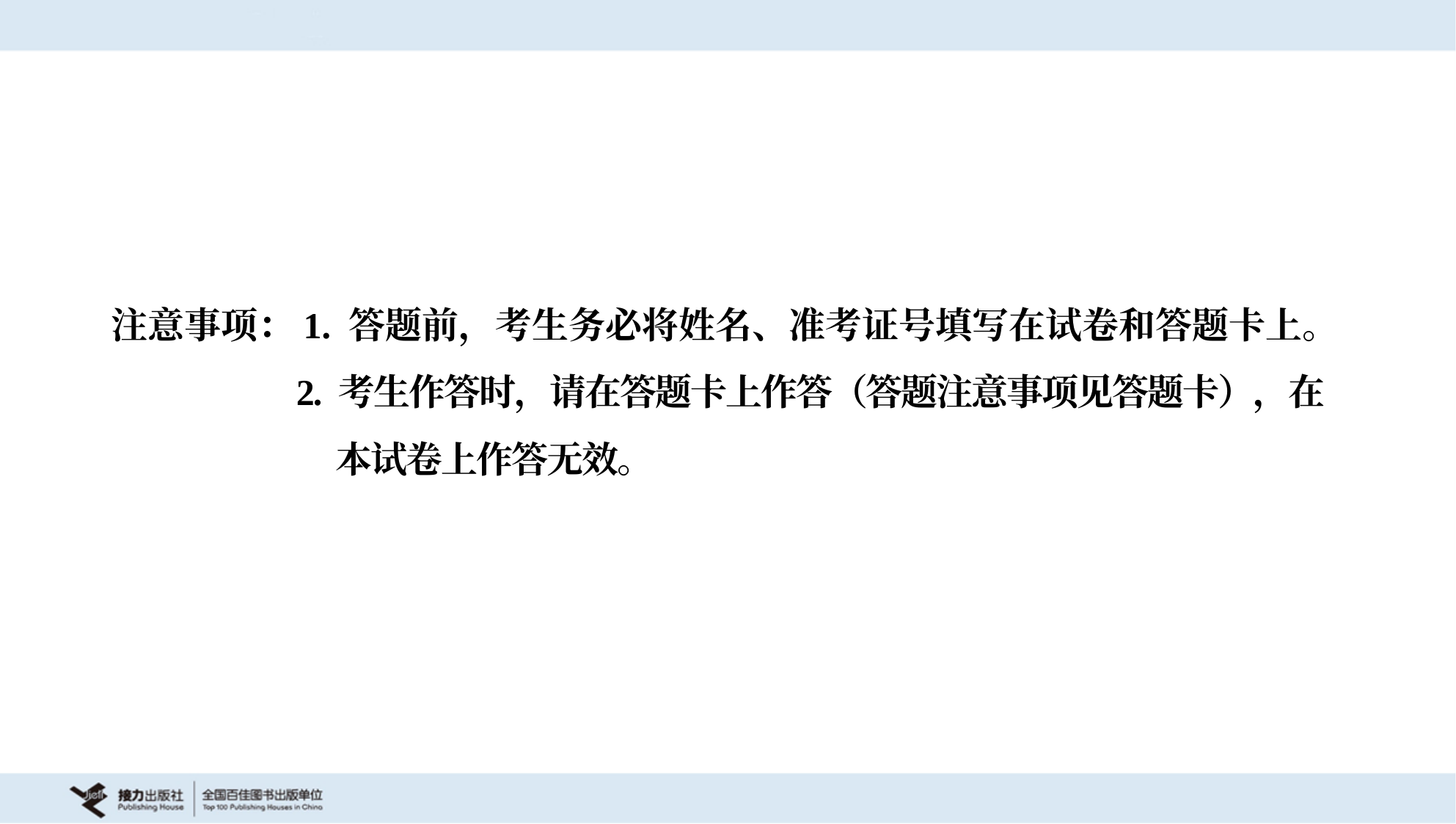

注意事项：1. 答题前，考生务必将姓名、准考证号填写在试卷和答题卡上。
                        2. 考生作答时，请在答题卡上作答（答题注意事项见答题卡），在
                            本试卷上作答无效。